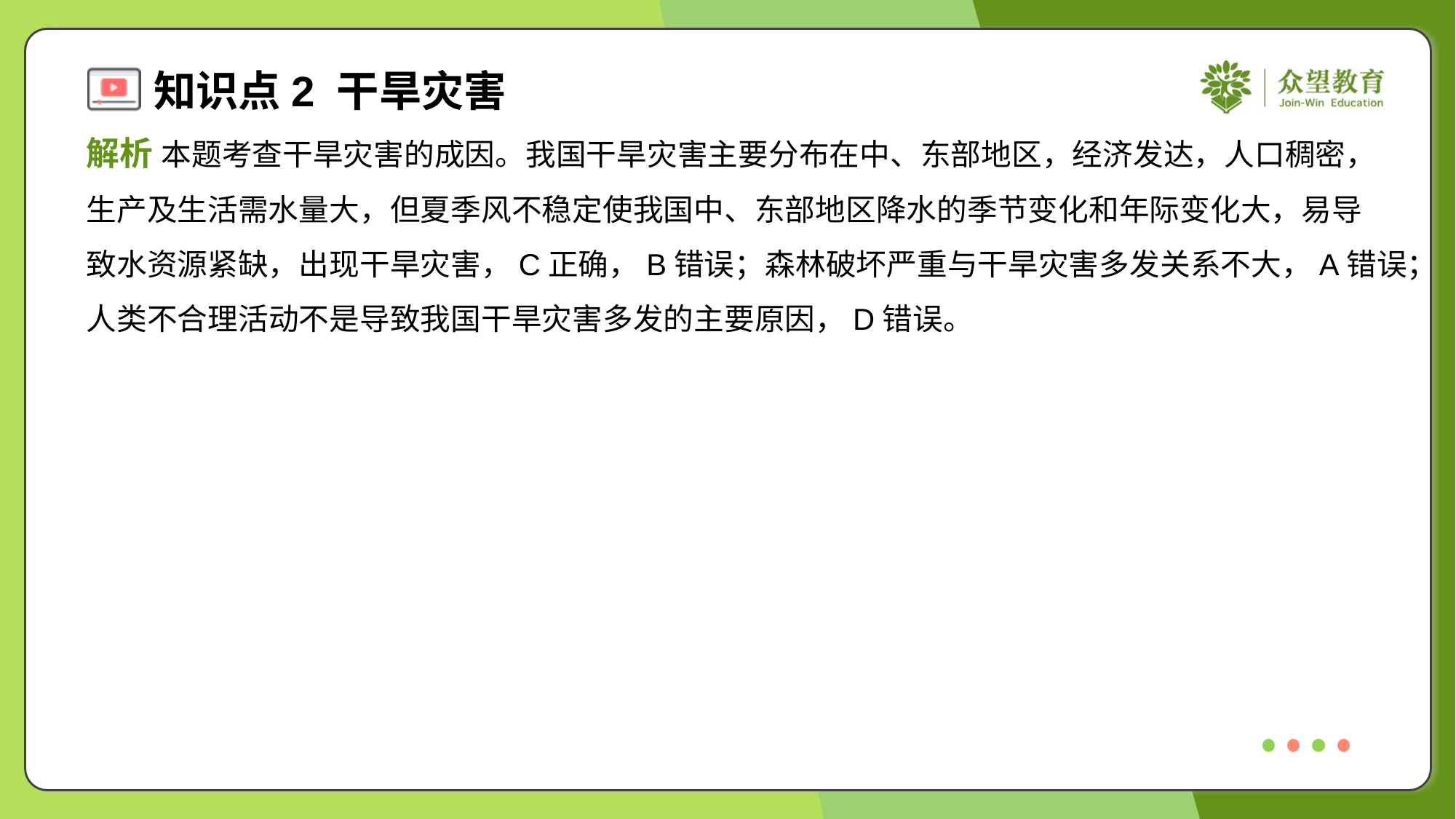

解析 本题考查干旱灾害的成因。我国干旱灾害主要分布在中、东部地区，经济发达，人口稠密，
生产及生活需水量大，但夏季风不稳定使我国中、东部地区降水的季节变化和年际变化大，易导
致水资源紧缺，出现干旱灾害，C正确，B错误；森林破坏严重与干旱灾害多发关系不大，A错误；
人类不合理活动不是导致我国干旱灾害多发的主要原因，D错误。